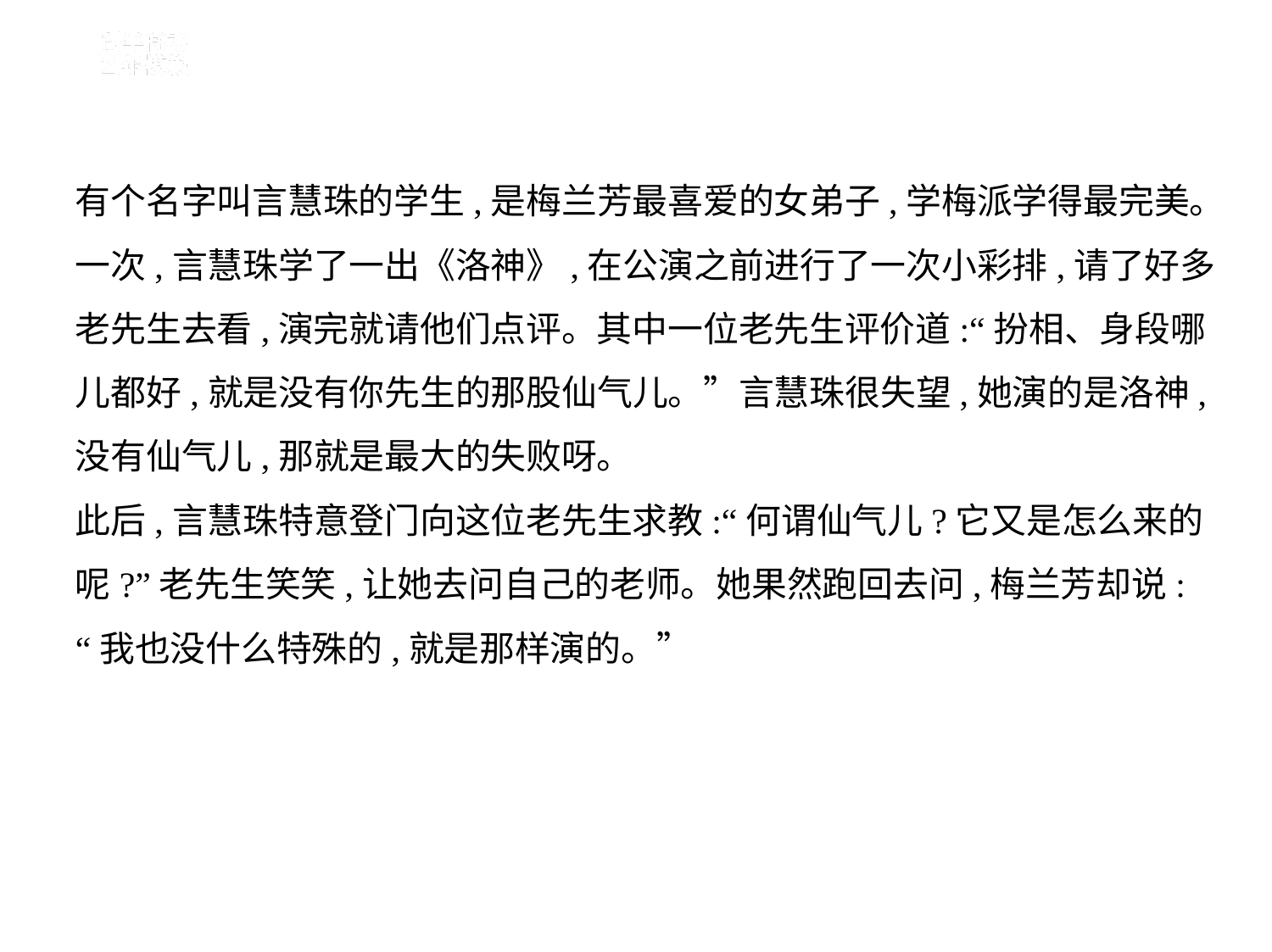

有个名字叫言慧珠的学生,是梅兰芳最喜爱的女弟子,学梅派学得最完美。
一次,言慧珠学了一出《洛神》,在公演之前进行了一次小彩排,请了好多
老先生去看,演完就请他们点评。其中一位老先生评价道:“扮相、身段哪
儿都好,就是没有你先生的那股仙气儿。”言慧珠很失望,她演的是洛神,
没有仙气儿,那就是最大的失败呀。
此后,言慧珠特意登门向这位老先生求教:“何谓仙气儿?它又是怎么来的
呢?”老先生笑笑,让她去问自己的老师。她果然跑回去问,梅兰芳却说:
“我也没什么特殊的,就是那样演的。”